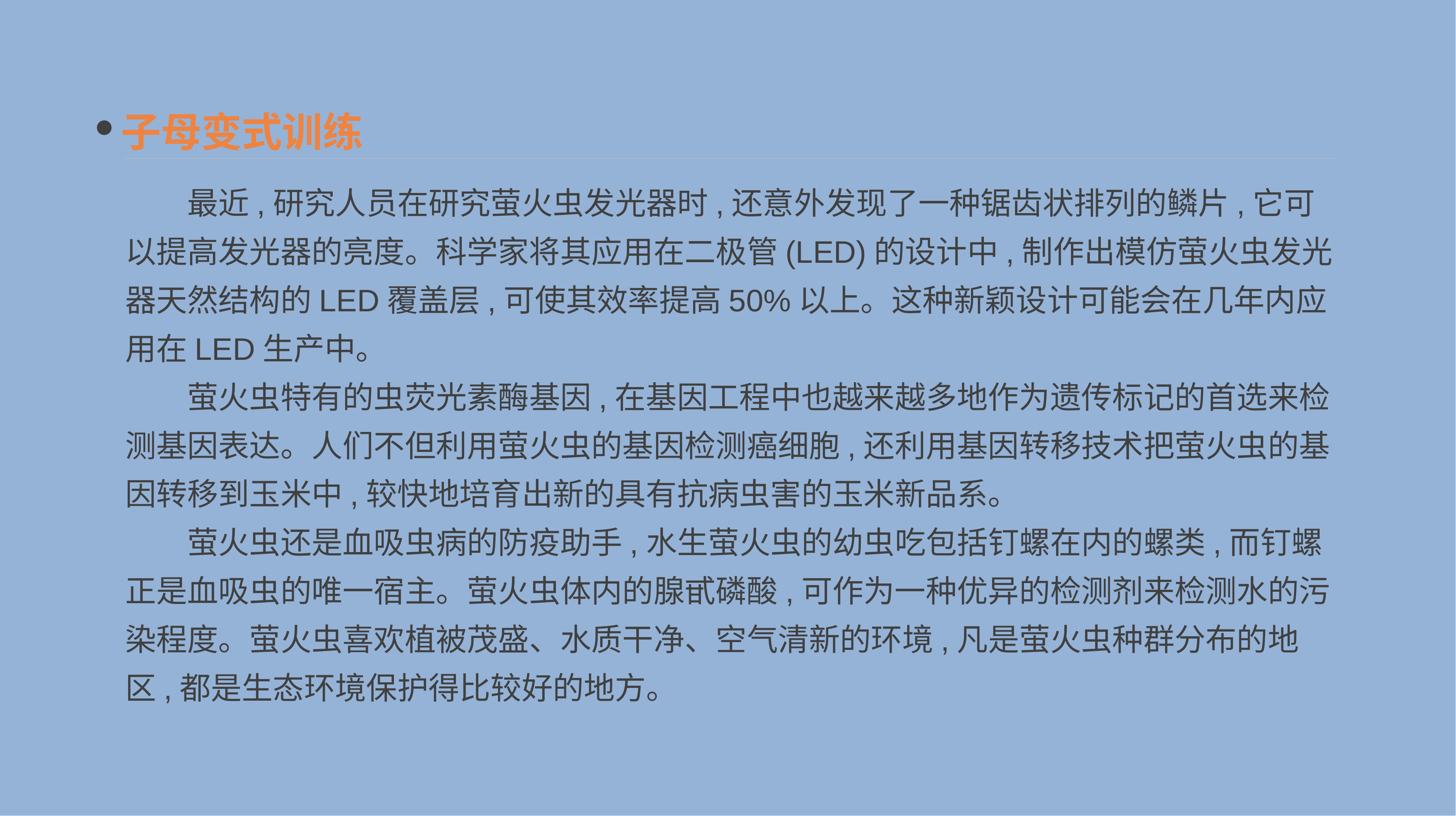

子母变式训练

　　最近,研究人员在研究萤火虫发光器时,还意外发现了一种锯齿状排列的鳞片,它可以提高发光器的亮度。科学家将其应用在二极管(LED)的设计中,制作出模仿萤火虫发光器天然结构的LED覆盖层,可使其效率提高50%以上。这种新颖设计可能会在几年内应用在LED生产中。
　　萤火虫特有的虫荧光素酶基因,在基因工程中也越来越多地作为遗传标记的首选来检测基因表达。人们不但利用萤火虫的基因检测癌细胞,还利用基因转移技术把萤火虫的基因转移到玉米中,较快地培育出新的具有抗病虫害的玉米新品系。
　　萤火虫还是血吸虫病的防疫助手,水生萤火虫的幼虫吃包括钉螺在内的螺类,而钉螺正是血吸虫的唯一宿主。萤火虫体内的腺甙磷酸,可作为一种优异的检测剂来检测水的污染程度。萤火虫喜欢植被茂盛、水质干净、空气清新的环境,凡是萤火虫种群分布的地区,都是生态环境保护得比较好的地方。